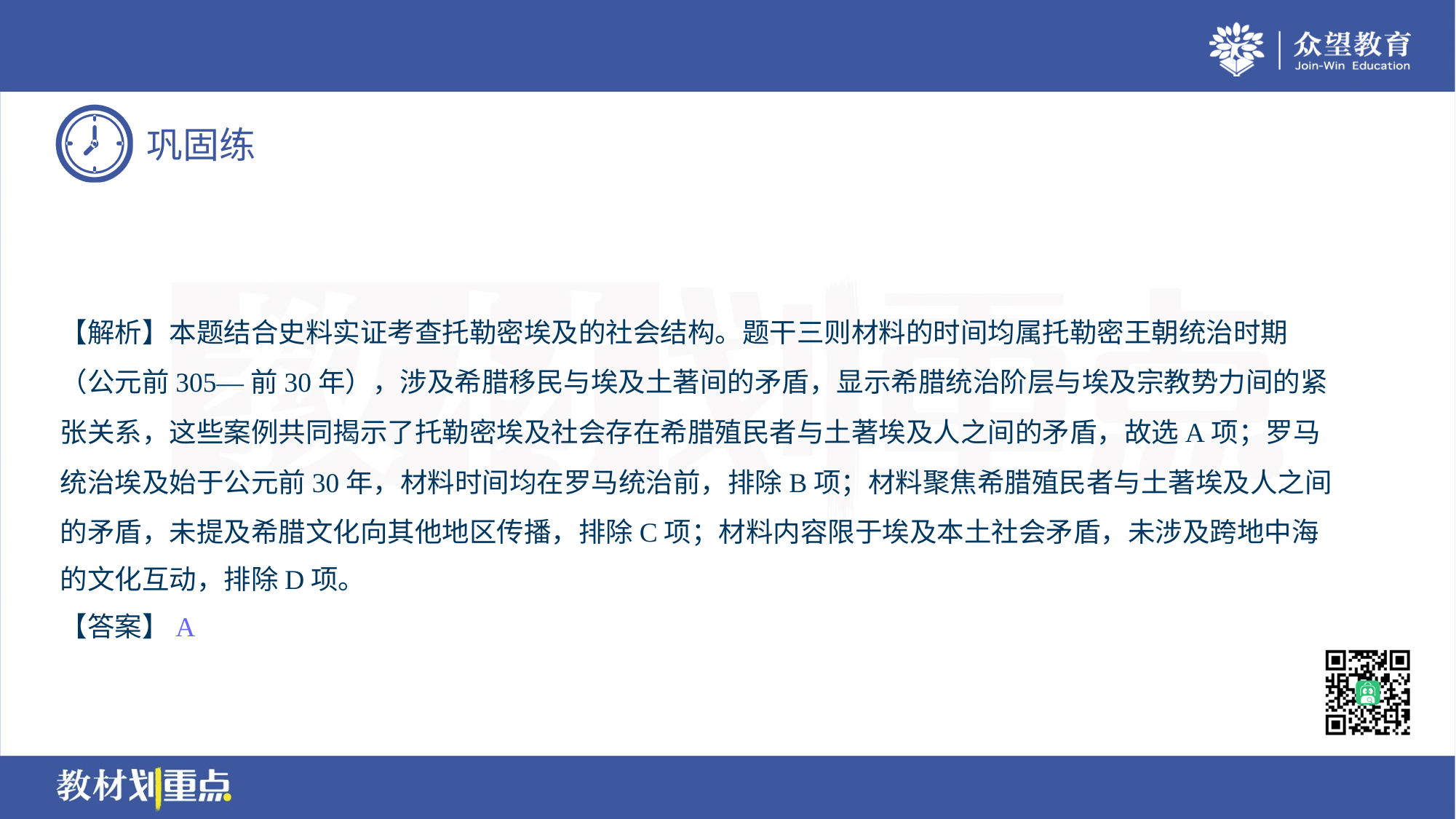

【解析】本题结合史料实证考查托勒密埃及的社会结构。题干三则材料的时间均属托勒密王朝统治时期
（公元前305—前30年），涉及希腊移民与埃及土著间的矛盾，显示希腊统治阶层与埃及宗教势力间的紧
张关系，这些案例共同揭示了托勒密埃及社会存在希腊殖民者与土著埃及人之间的矛盾，故选A项；罗马
统治埃及始于公元前30年，材料时间均在罗马统治前，排除B项；材料聚焦希腊殖民者与土著埃及人之间
的矛盾，未提及希腊文化向其他地区传播，排除C项；材料内容限于埃及本土社会矛盾，未涉及跨地中海
的文化互动，排除D项。
【答案】A